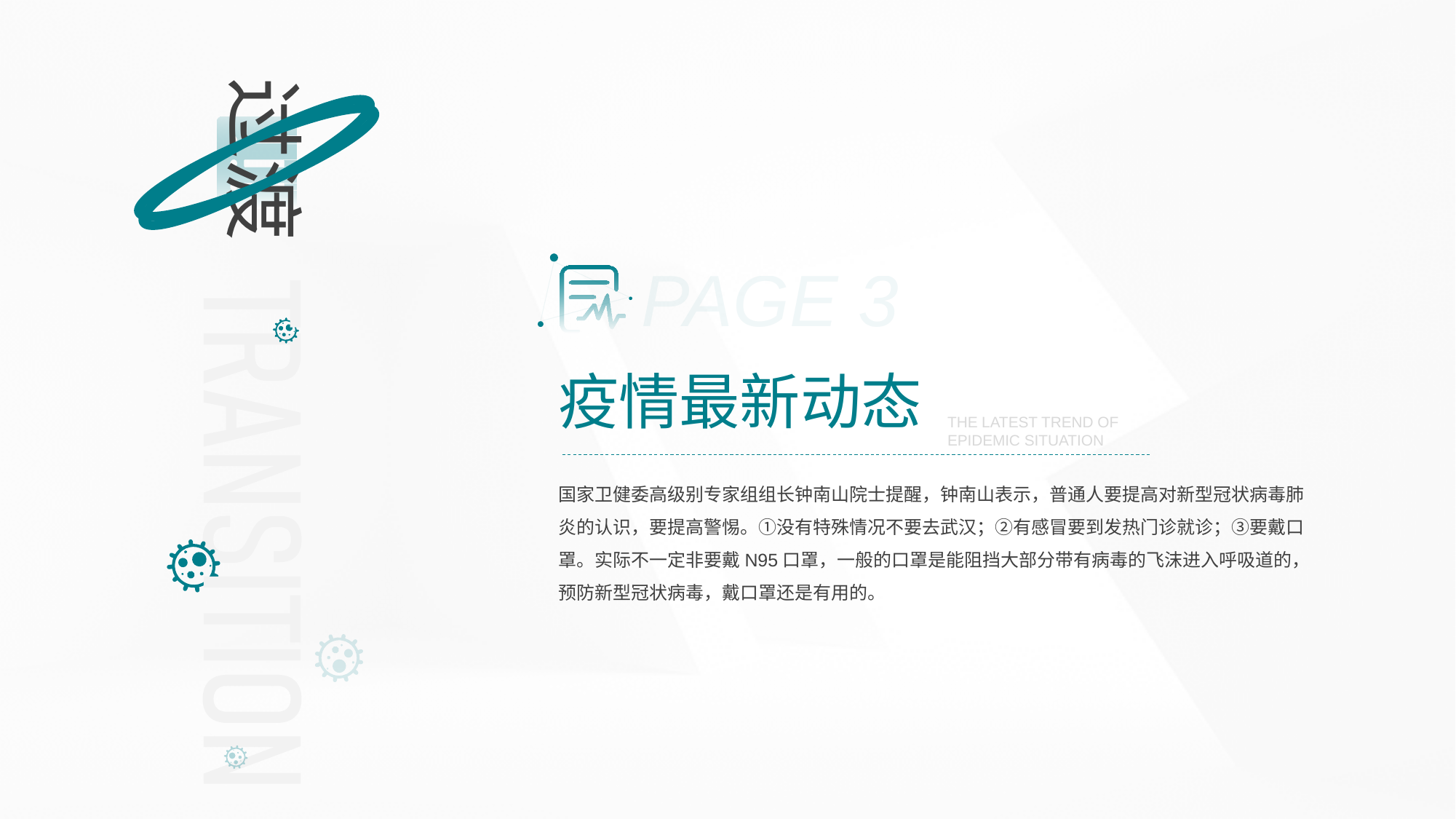

过渡

PAGE 3

疫情最新动态

THE LATEST TREND OF EPIDEMIC SITUATION

国家卫健委高级别专家组组长钟南山院士提醒，钟南山表示，普通人要提高对新型冠状病毒肺炎的认识，要提高警惕。①没有特殊情况不要去武汉；②有感冒要到发热门诊就诊；③要戴口罩。实际不一定非要戴N95口罩，一般的口罩是能阻挡大部分带有病毒的飞沫进入呼吸道的，预防新型冠状病毒，戴口罩还是有用的。